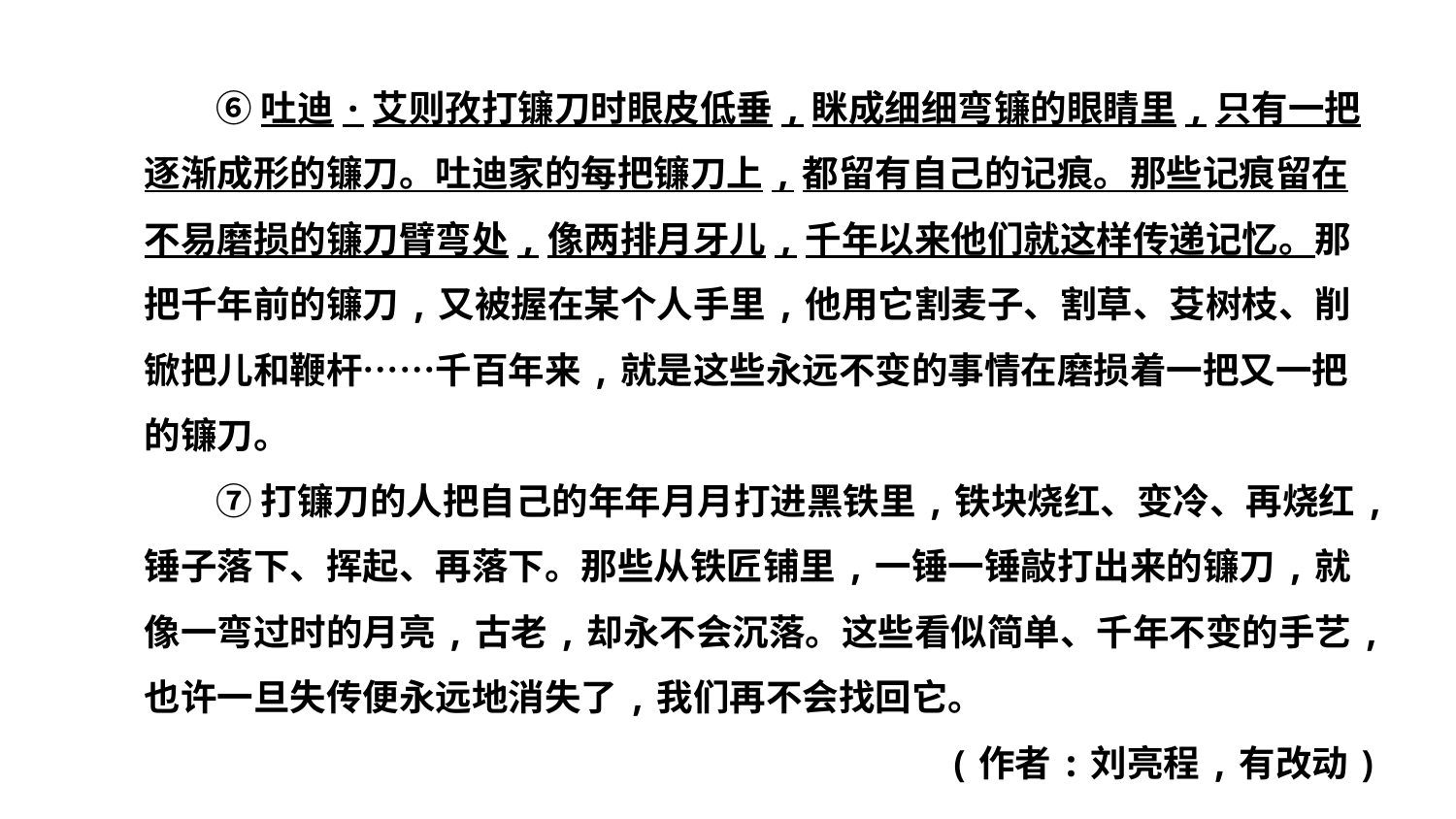

⑥吐迪·艾则孜打镰刀时眼皮低垂,眯成细细弯镰的眼睛里,只有一把逐渐成形的镰刀。吐迪家的每把镰刀上,都留有自己的记痕。那些记痕留在不易磨损的镰刀臂弯处,像两排月牙儿,千年以来他们就这样传递记忆。那把千年前的镰刀,又被握在某个人手里,他用它割麦子、割草、芟树枝、削锨把儿和鞭杆……千百年来,就是这些永远不变的事情在磨损着一把又一把的镰刀。
⑦打镰刀的人把自己的年年月月打进黑铁里,铁块烧红、变冷、再烧红,锤子落下、挥起、再落下。那些从铁匠铺里,一锤一锤敲打出来的镰刀,就像一弯过时的月亮,古老,却永不会沉落。这些看似简单、千年不变的手艺,也许一旦失传便永远地消失了,我们再不会找回它。
(作者:刘亮程,有改动)